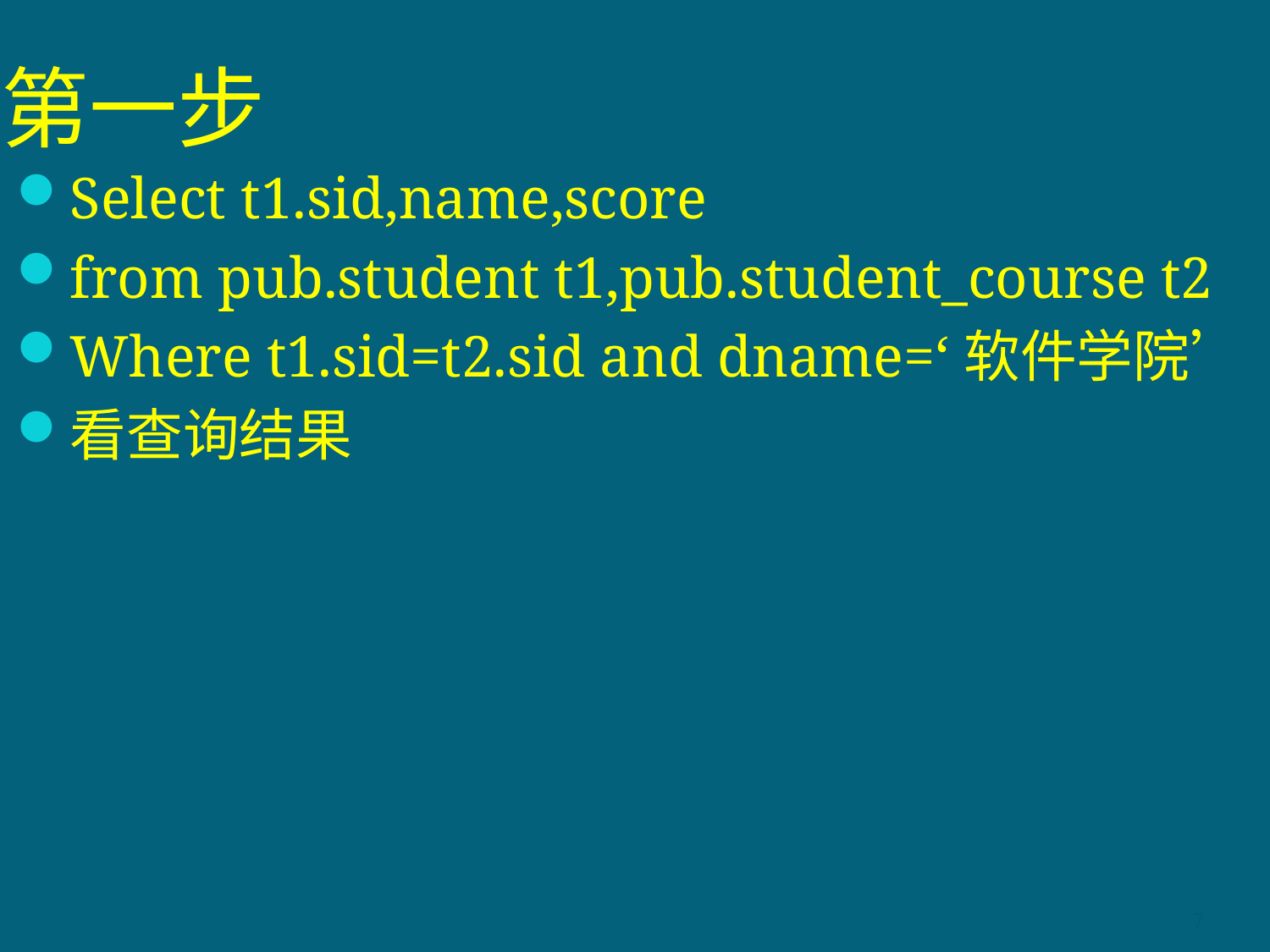

# 第一步
Select t1.sid,name,score
from pub.student t1,pub.student_course t2
Where t1.sid=t2.sid and dname=‘软件学院’
看查询结果

7